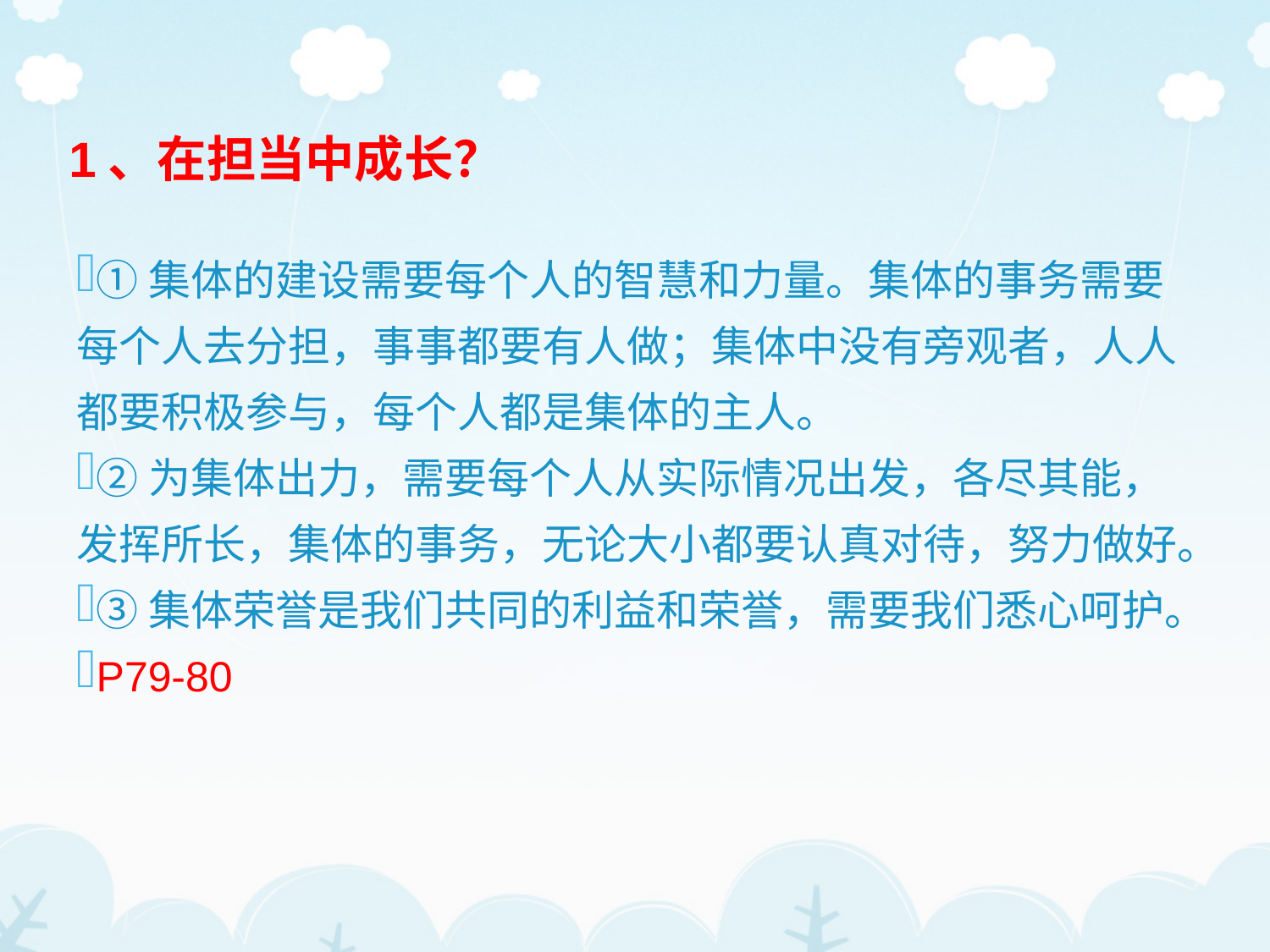

# 1、在担当中成长？
①集体的建设需要每个人的智慧和力量。集体的事务需要每个人去分担，事事都要有人做；集体中没有旁观者，人人都要积极参与，每个人都是集体的主人。
②为集体出力，需要每个人从实际情况出发，各尽其能，发挥所长，集体的事务，无论大小都要认真对待，努力做好。
③集体荣誉是我们共同的利益和荣誉，需要我们悉心呵护。
P79-80